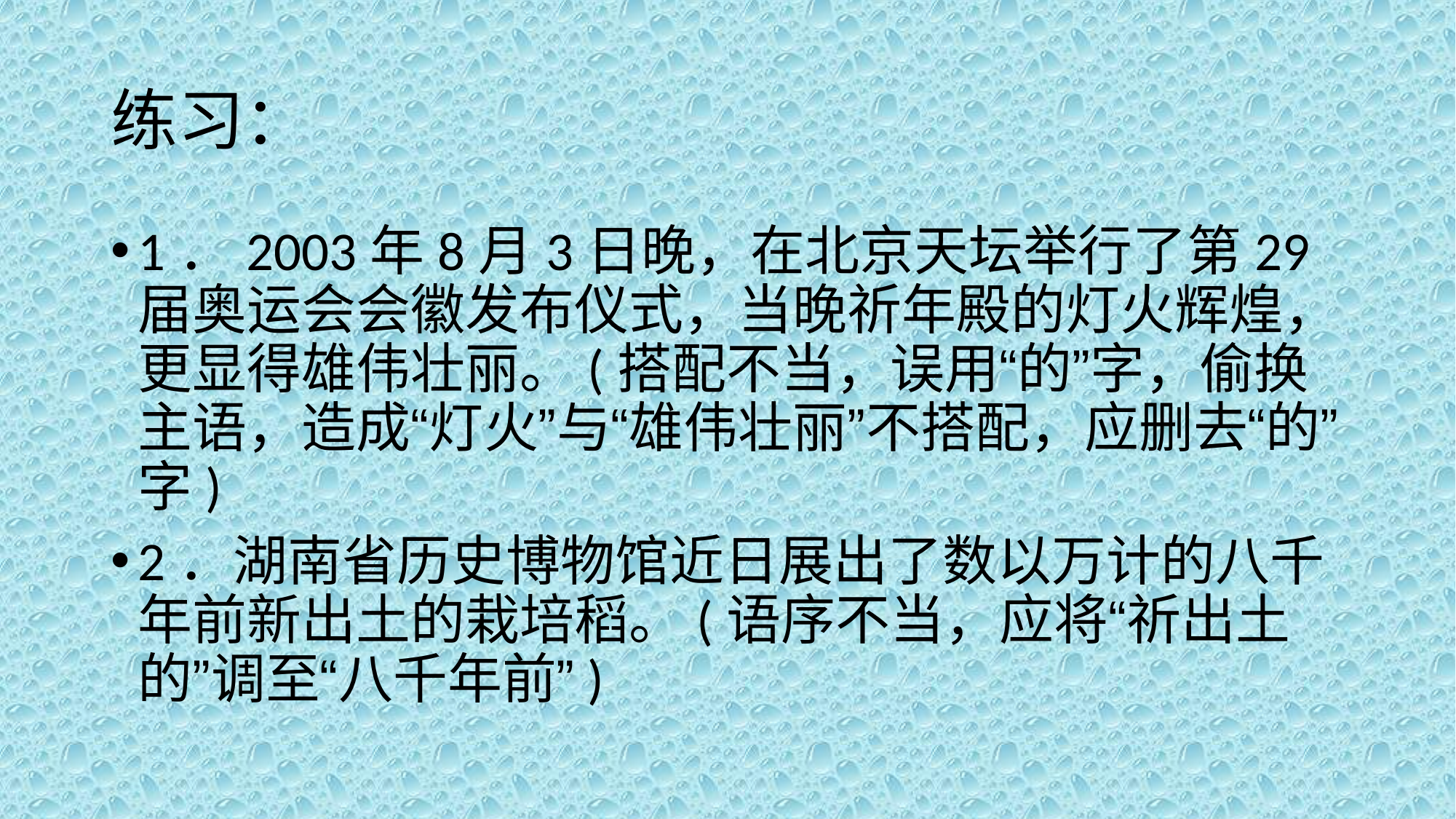

# 练习：
1．2003年8月3日晚，在北京天坛举行了第29届奥运会会徽发布仪式，当晚祈年殿的灯火辉煌，更显得雄伟壮丽。(搭配不当，误用“的”字，偷换主语，造成“灯火”与“雄伟壮丽”不搭配，应删去“的”字)
2．湖南省历史博物馆近日展出了数以万计的八千年前新出土的栽培稻。(语序不当，应将“祈出土的”调至“八千年前”)